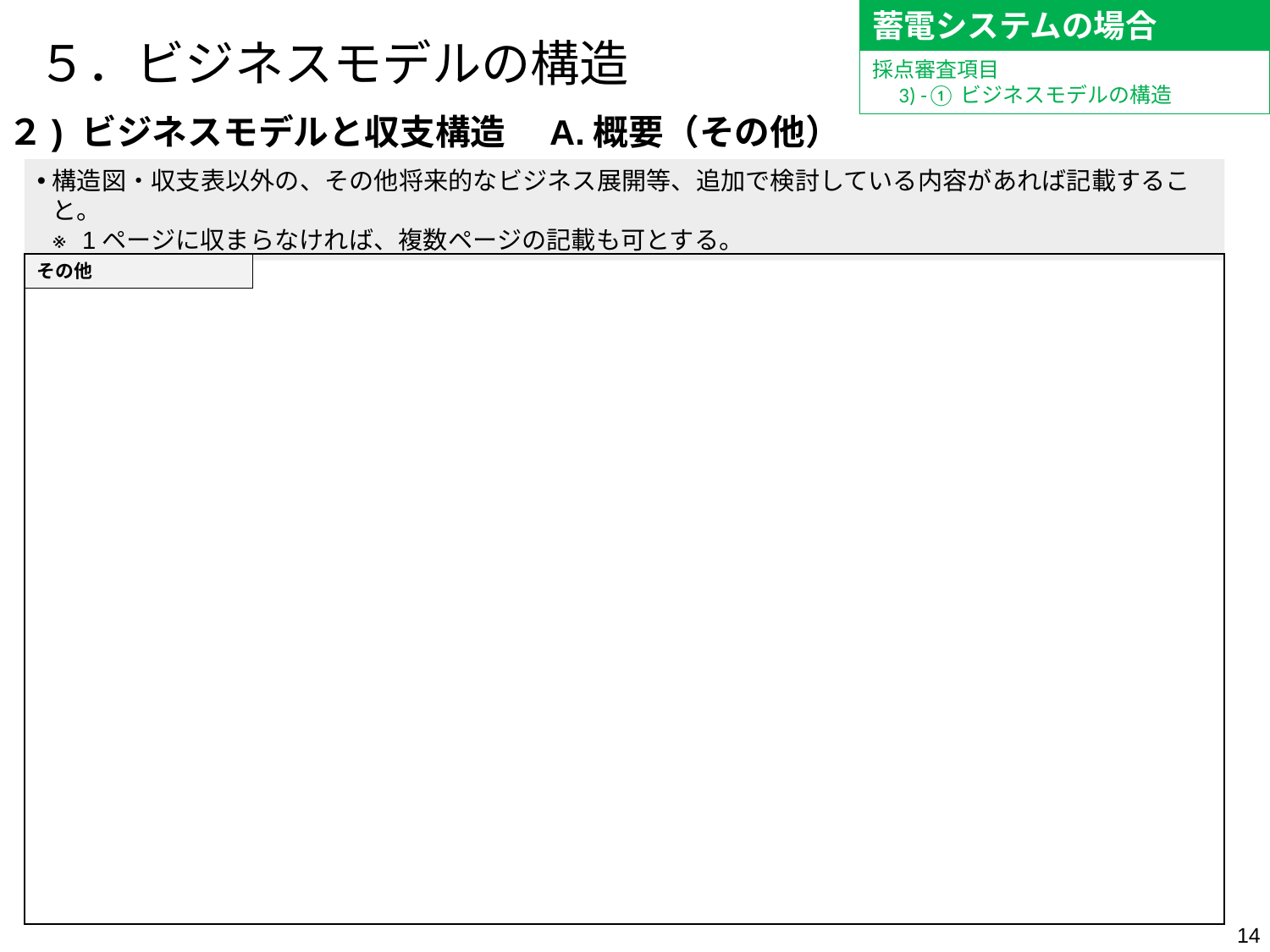

蓄電システムの場合
# ５．ビジネスモデルの構造
採点審査項目
　3) -①ビジネスモデルの構造
(２) ビジネスモデルと収支構造　A.概要（その他）
構造図・収支表以外の、その他将来的なビジネス展開等、追加で検討している内容があれば記載すること。
1ページに収まらなければ、複数ページの記載も可とする。
その他